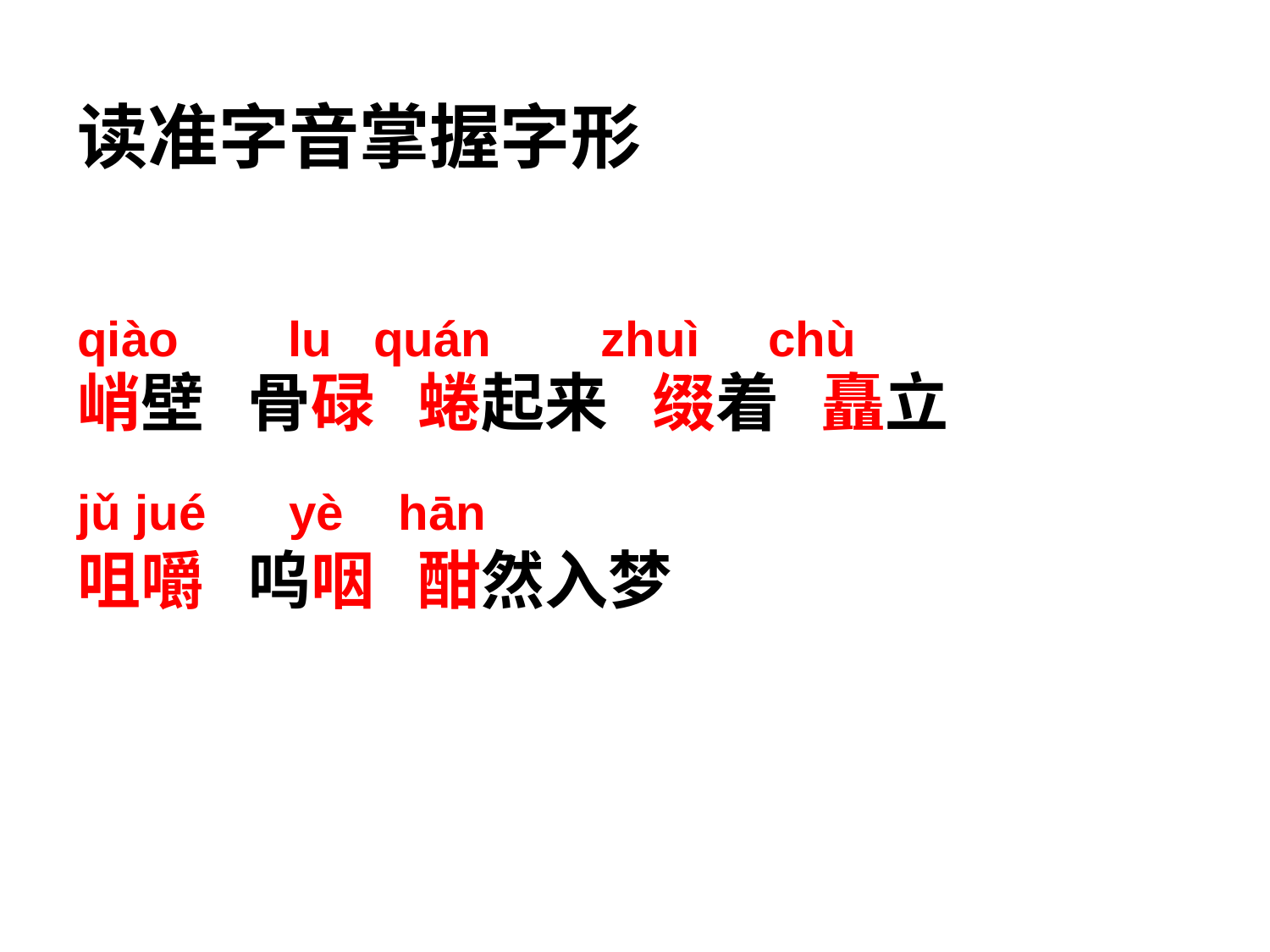

读准字音掌握字形
qiào        lu   quán        zhuì     chù
峭壁   骨碌   蜷起来   缀着   矗立

咀嚼   呜咽   酣然入梦

jǔ jué      yè    hān